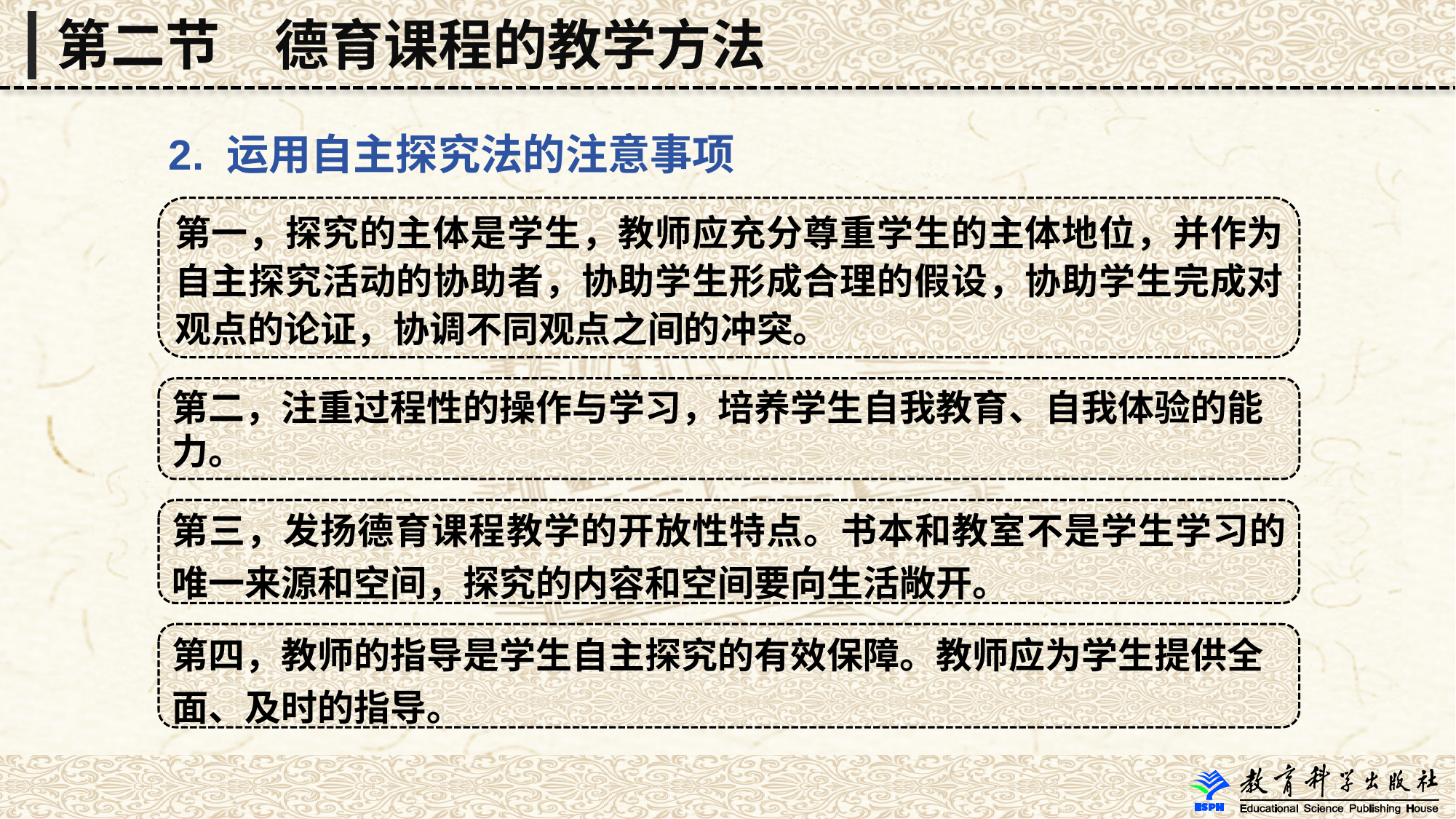

第二节　德育课程的教学方法
      2. 运用自主探究法的注意事项

第一，探究的主体是学生，教师应充分尊重学生的主体地位，并作为自主探究活动的协助者，协助学生形成合理的假设，协助学生完成对观点的论证，协调不同观点之间的冲突。
第二，注重过程性的操作与学习，培养学生自我教育、自我体验的能
力。
第三，发扬德育课程教学的开放性特点。书本和教室不是学生学习的唯一来源和空间，探究的内容和空间要向生活敞开。
第四，教师的指导是学生自主探究的有效保障。教师应为学生提供全
面、及时的指导。